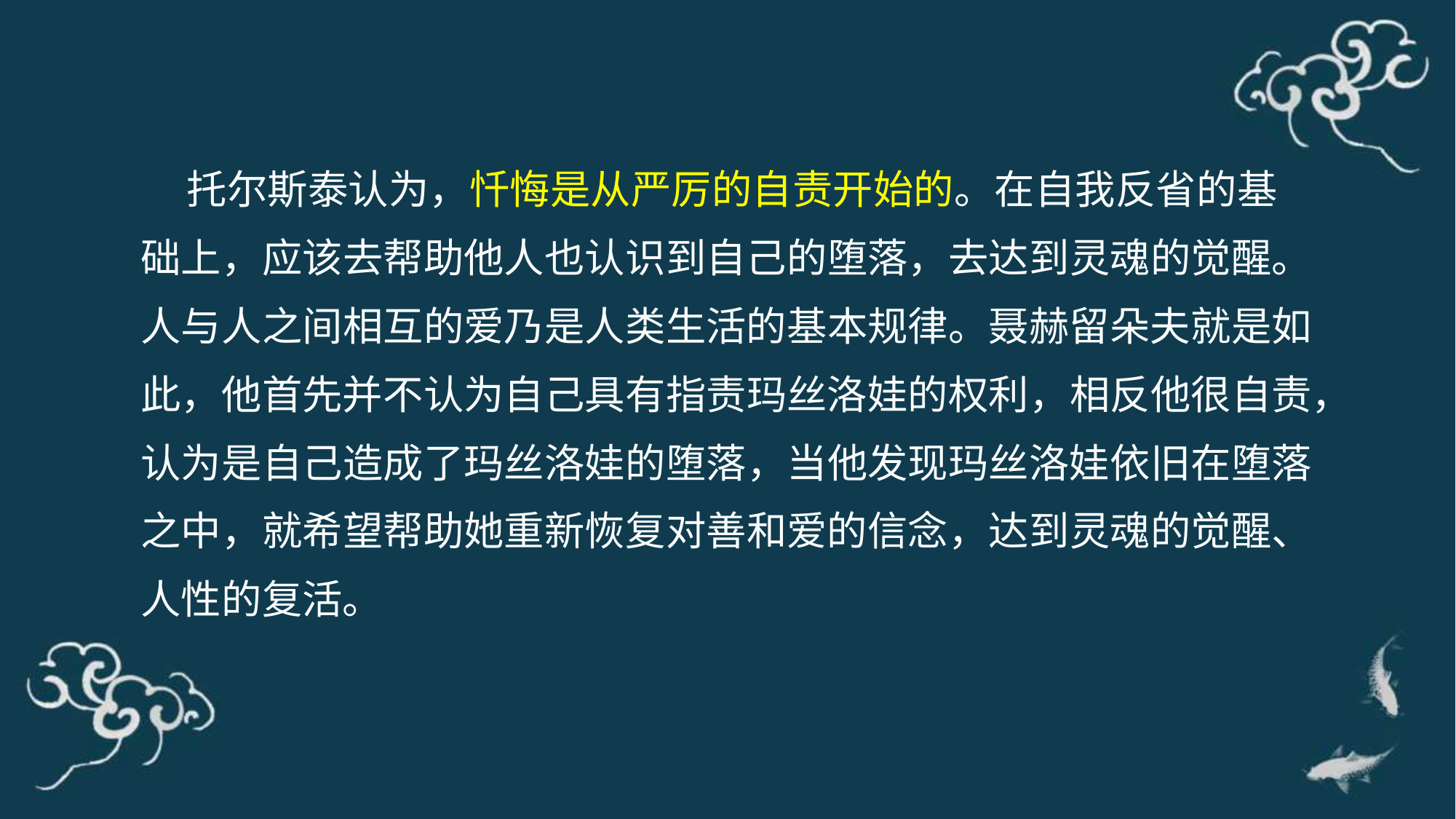

托尔斯泰认为，忏悔是从严厉的自责开始的。在自我反省的基础上，应该去帮助他人也认识到自己的堕落，去达到灵魂的觉醒。人与人之间相互的爱乃是人类生活的基本规律。聂赫留朵夫就是如此，他首先并不认为自己具有指责玛丝洛娃的权利，相反他很自责，认为是自己造成了玛丝洛娃的堕落，当他发现玛丝洛娃依旧在堕落之中，就希望帮助她重新恢复对善和爱的信念，达到灵魂的觉醒、人性的复活。